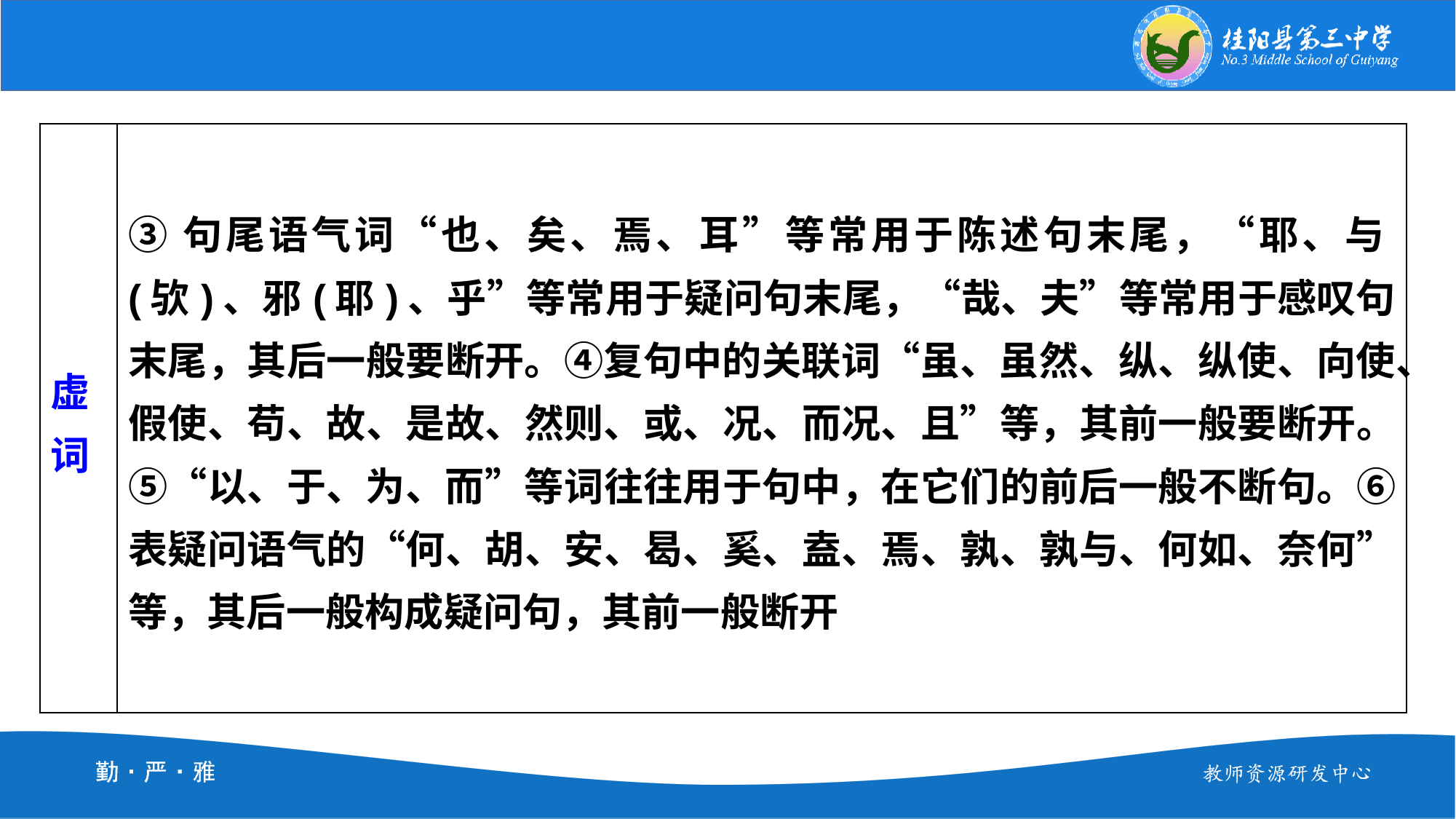

| 虚词 | ③句尾语气词“也、矣、焉、耳”等常用于陈述句末尾，“耶、与(欤)、邪(耶)、乎”等常用于疑问句末尾，“哉、夫”等常用于感叹句末尾，其后一般要断开。④复句中的关联词“虽、虽然、纵、纵使、向使、假使、苟、故、是故、然则、或、况、而况、且”等，其前一般要断开。⑤“以、于、为、而”等词往往用于句中，在它们的前后一般不断句。⑥表疑问语气的“何、胡、安、曷、奚、盍、焉、孰、孰与、何如、奈何”等，其后一般构成疑问句，其前一般断开 |
| --- | --- |